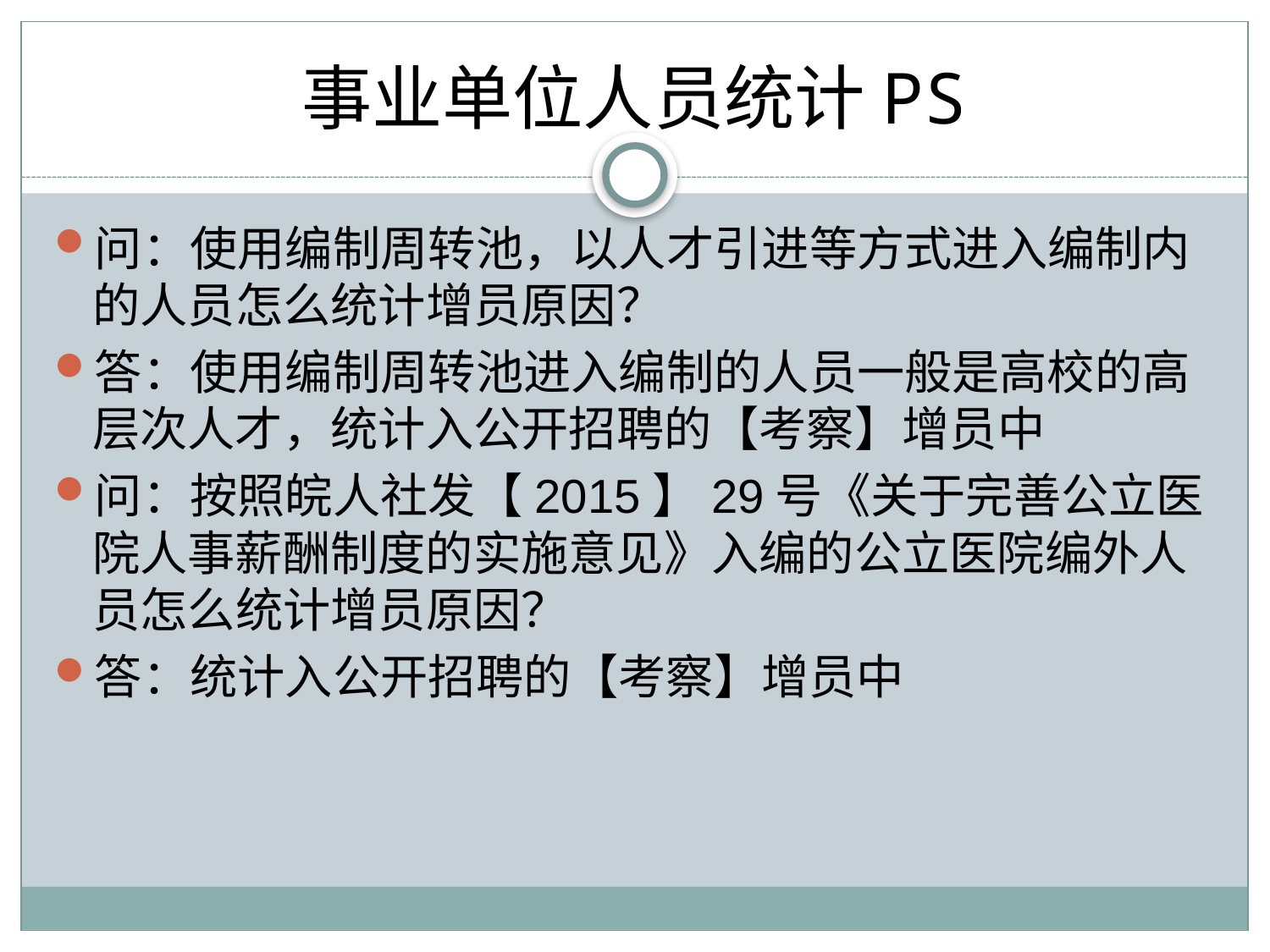

#
问：使用编制周转池，以人才引进等方式进入编制内的人员怎么统计增员原因？
答：使用编制周转池进入编制的人员一般是高校的高层次人才，统计入公开招聘的【考察】增员中
问：按照皖人社发【2015】29号《关于完善公立医院人事薪酬制度的实施意见》入编的公立医院编外人员怎么统计增员原因？
答：统计入公开招聘的【考察】增员中